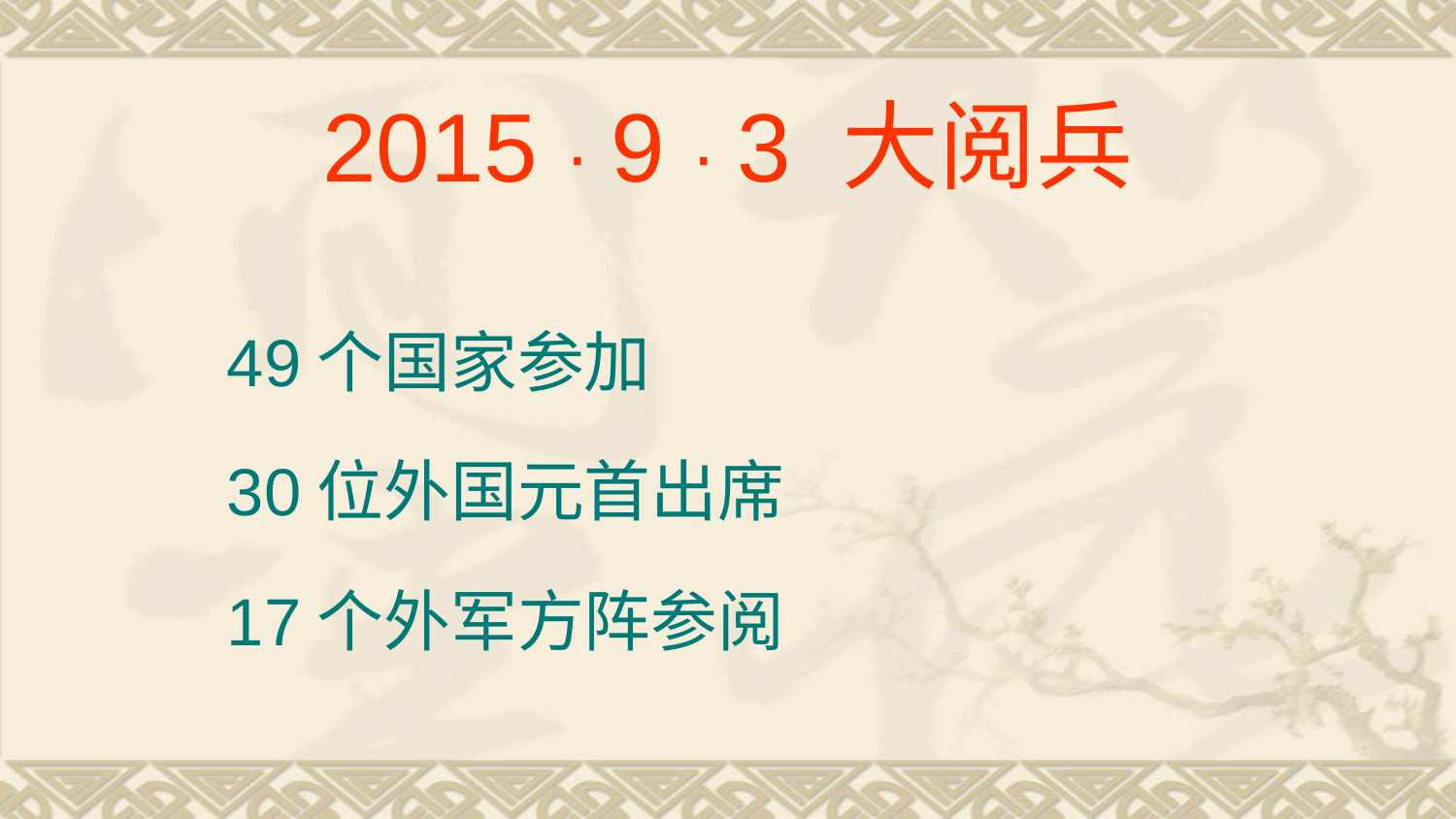

# 2015 · 9 · 3 大阅兵
49个国家参加
30位外国元首出席
17个外军方阵参阅